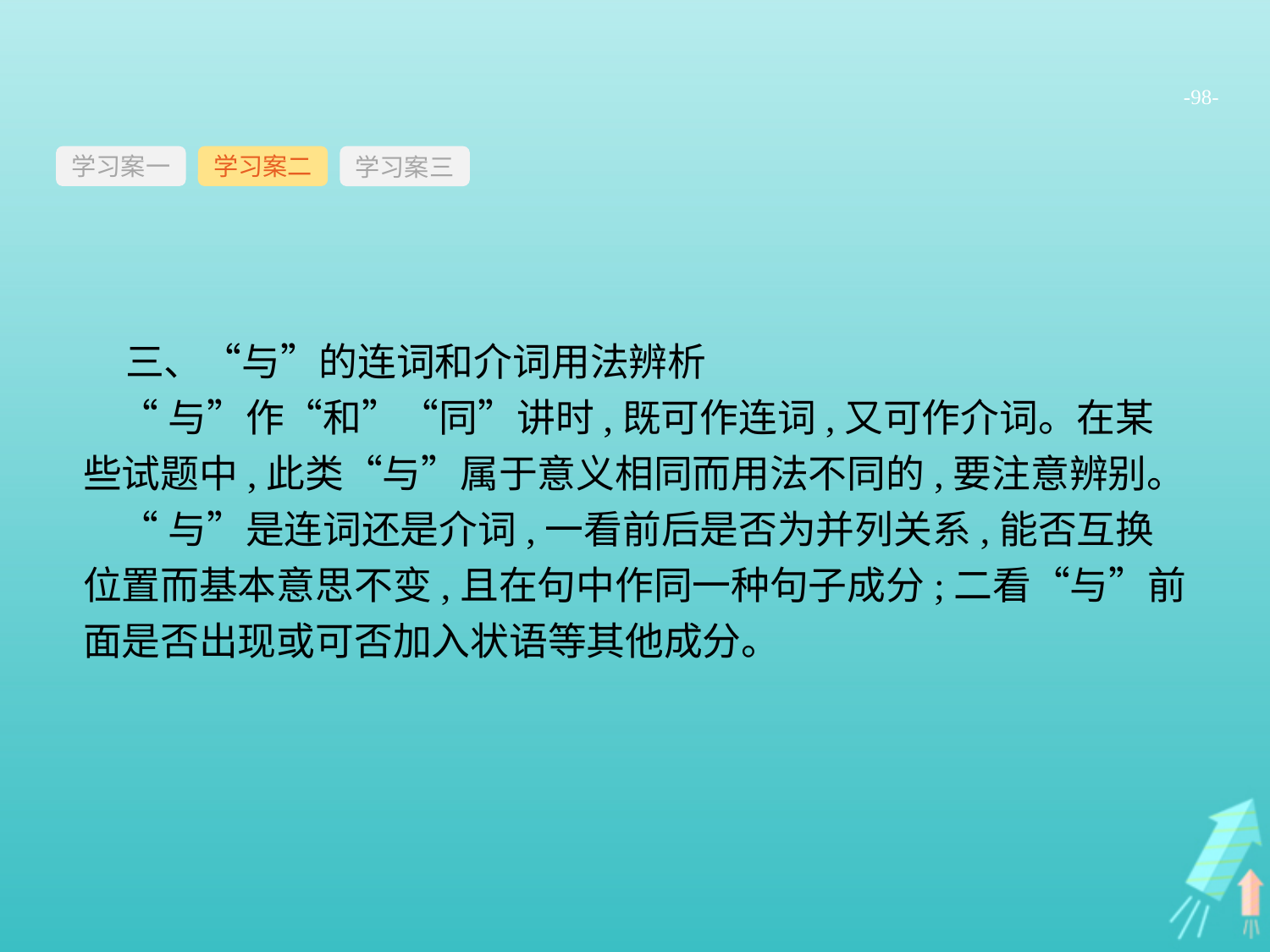

-98-
学习案一
学习案三
学习案二
三、“与”的连词和介词用法辨析
“与”作“和”“同”讲时,既可作连词,又可作介词。在某些试题中,此类“与”属于意义相同而用法不同的,要注意辨别。
“与”是连词还是介词,一看前后是否为并列关系,能否互换位置而基本意思不变,且在句中作同一种句子成分;二看“与”前面是否出现或可否加入状语等其他成分。